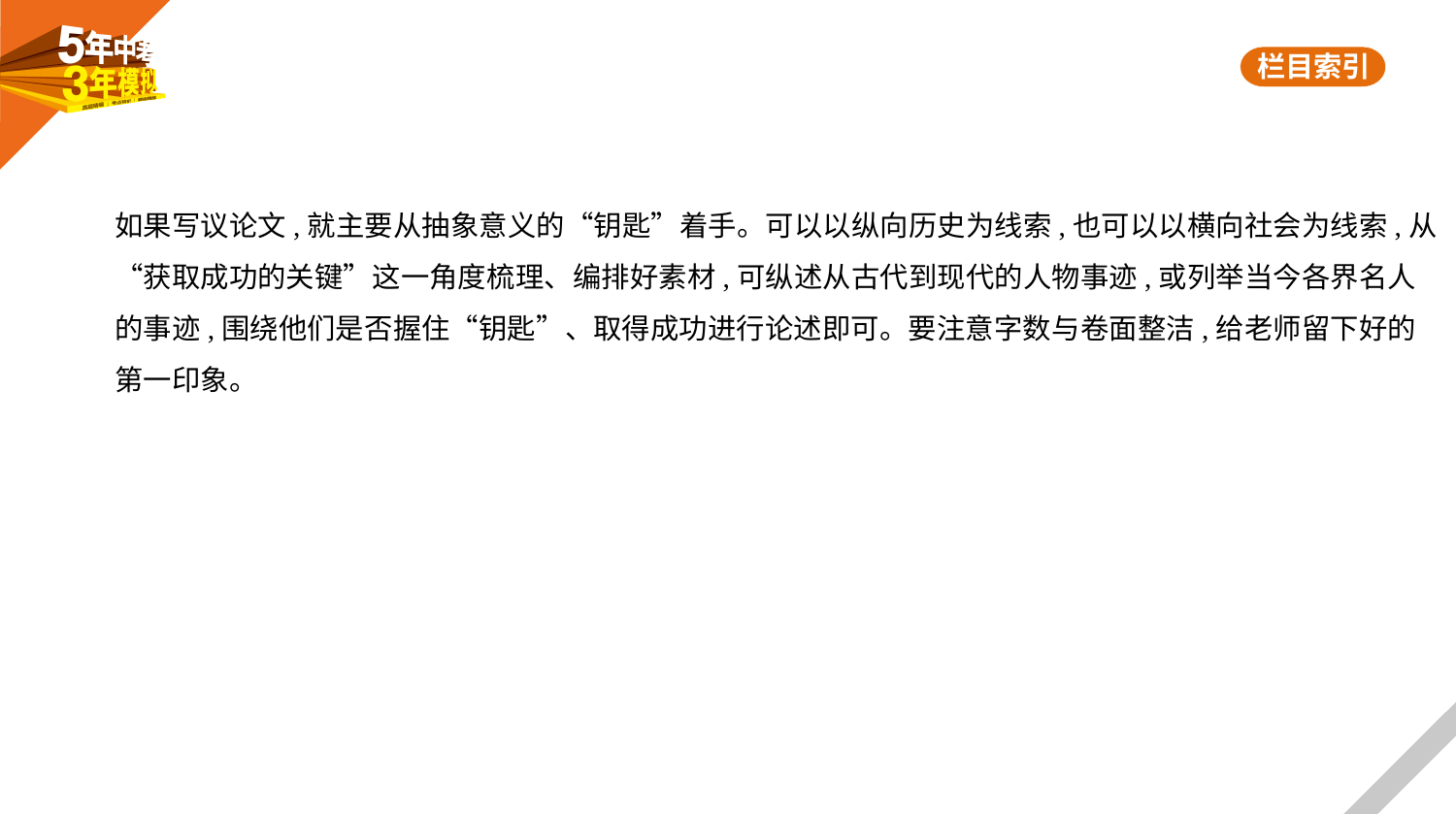

如果写议论文,就主要从抽象意义的“钥匙”着手。可以以纵向历史为线索,也可以以横向社会为线索,从
“获取成功的关键”这一角度梳理、编排好素材,可纵述从古代到现代的人物事迹,或列举当今各界名人
的事迹,围绕他们是否握住“钥匙”、取得成功进行论述即可。要注意字数与卷面整洁,给老师留下好的
第一印象。